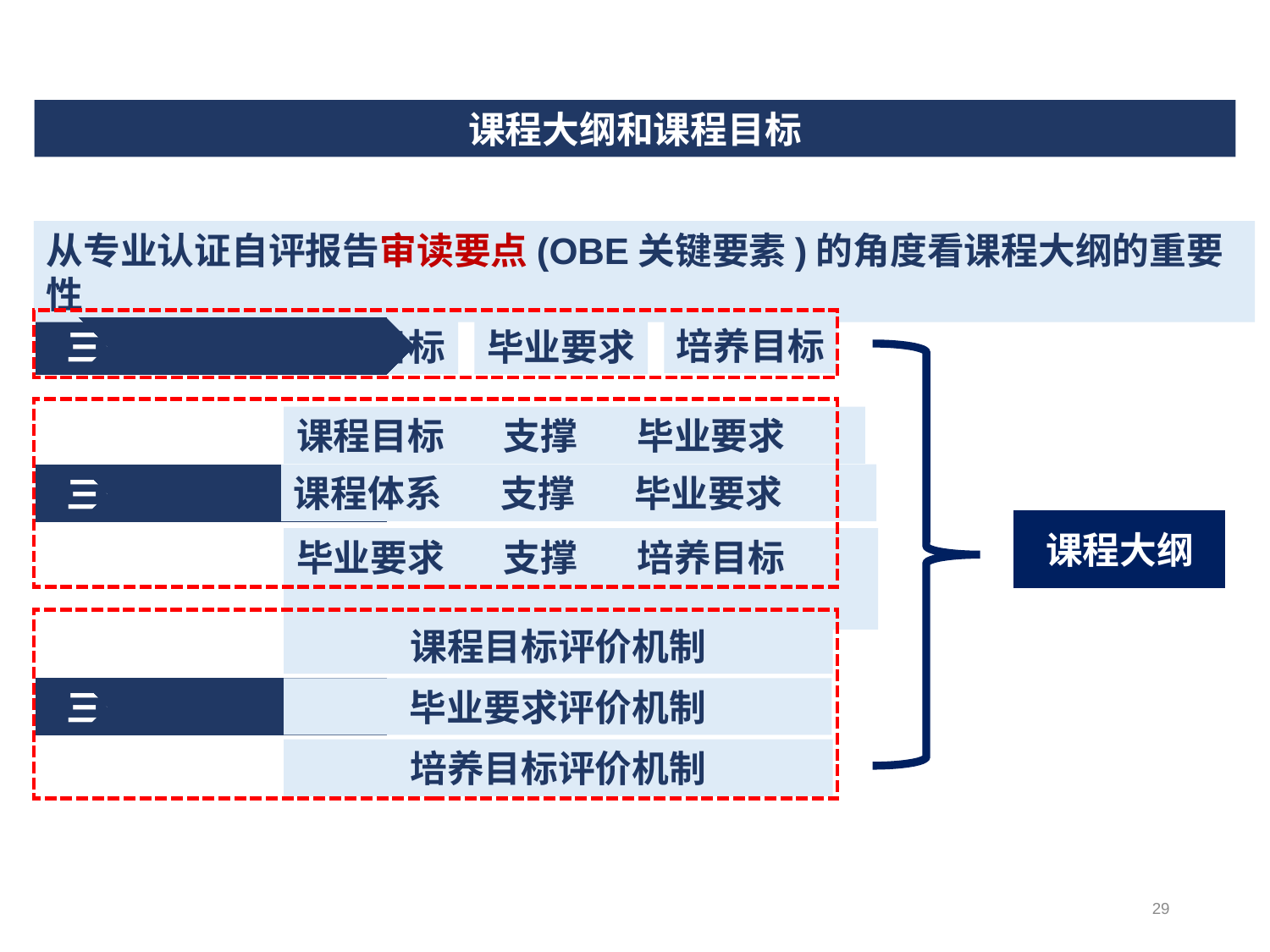

课程大纲和课程目标
从专业认证自评报告审读要点(OBE关键要素)的角度看课程大纲的重要性

培养目标
课程目标
毕业要求
三个目标

课程目标       支撑       毕业要求
课程体系       支撑       毕业要求
三个支撑

课程大纲
毕业要求       支撑       培养目标

课程目标评价机制
三个机制
毕业要求评价机制

培养目标评价机制
29